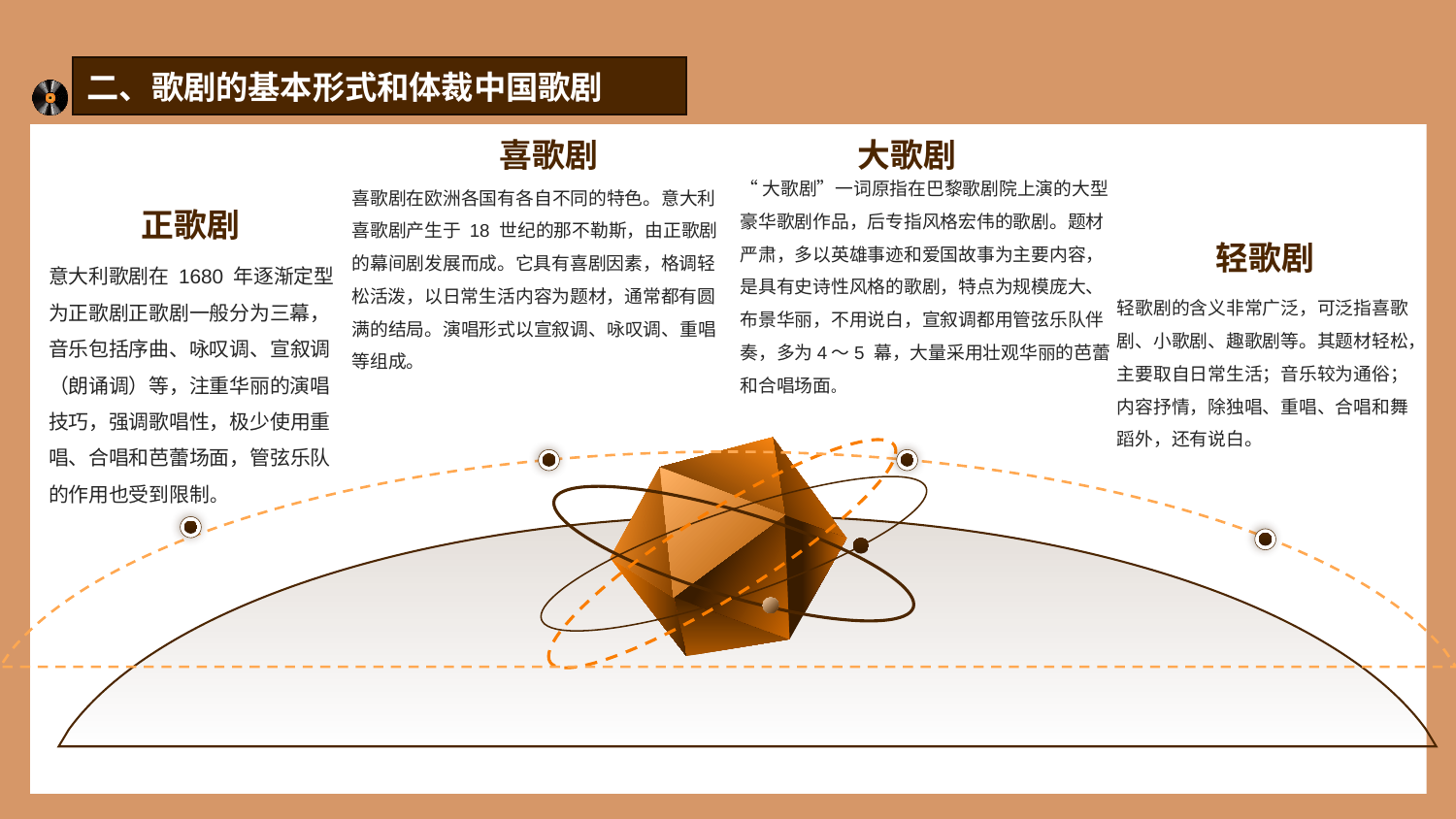

二、歌剧的基本形式和体裁中国歌剧
喜歌剧
大歌剧
“大歌剧”一词原指在巴黎歌剧院上演的大型豪华歌剧作品，后专指风格宏伟的歌剧。题材严肃，多以英雄事迹和爱国故事为主要内容，是具有史诗性风格的歌剧，特点为规模庞大、布景华丽，不用说白，宣叙调都用管弦乐队伴奏，多为4～5 幕，大量采用壮观华丽的芭蕾和合唱场面。
喜歌剧在欧洲各国有各自不同的特色。意大利喜歌剧产生于 18 世纪的那不勒斯，由正歌剧的幕间剧发展而成。它具有喜剧因素，格调轻松活泼，以日常生活内容为题材，通常都有圆满的结局。演唱形式以宣叙调、咏叹调、重唱等组成。
正歌剧
轻歌剧
意大利歌剧在 1680 年逐渐定型为正歌剧正歌剧一般分为三幕，音乐包括序曲、咏叹调、宣叙调（朗诵调）等，注重华丽的演唱技巧，强调歌唱性，极少使用重唱、合唱和芭蕾场面，管弦乐队的作用也受到限制。
轻歌剧的含义非常广泛，可泛指喜歌剧、小歌剧、趣歌剧等。其题材轻松，主要取自日常生活；音乐较为通俗；内容抒情，除独唱、重唱、合唱和舞蹈外，还有说白。